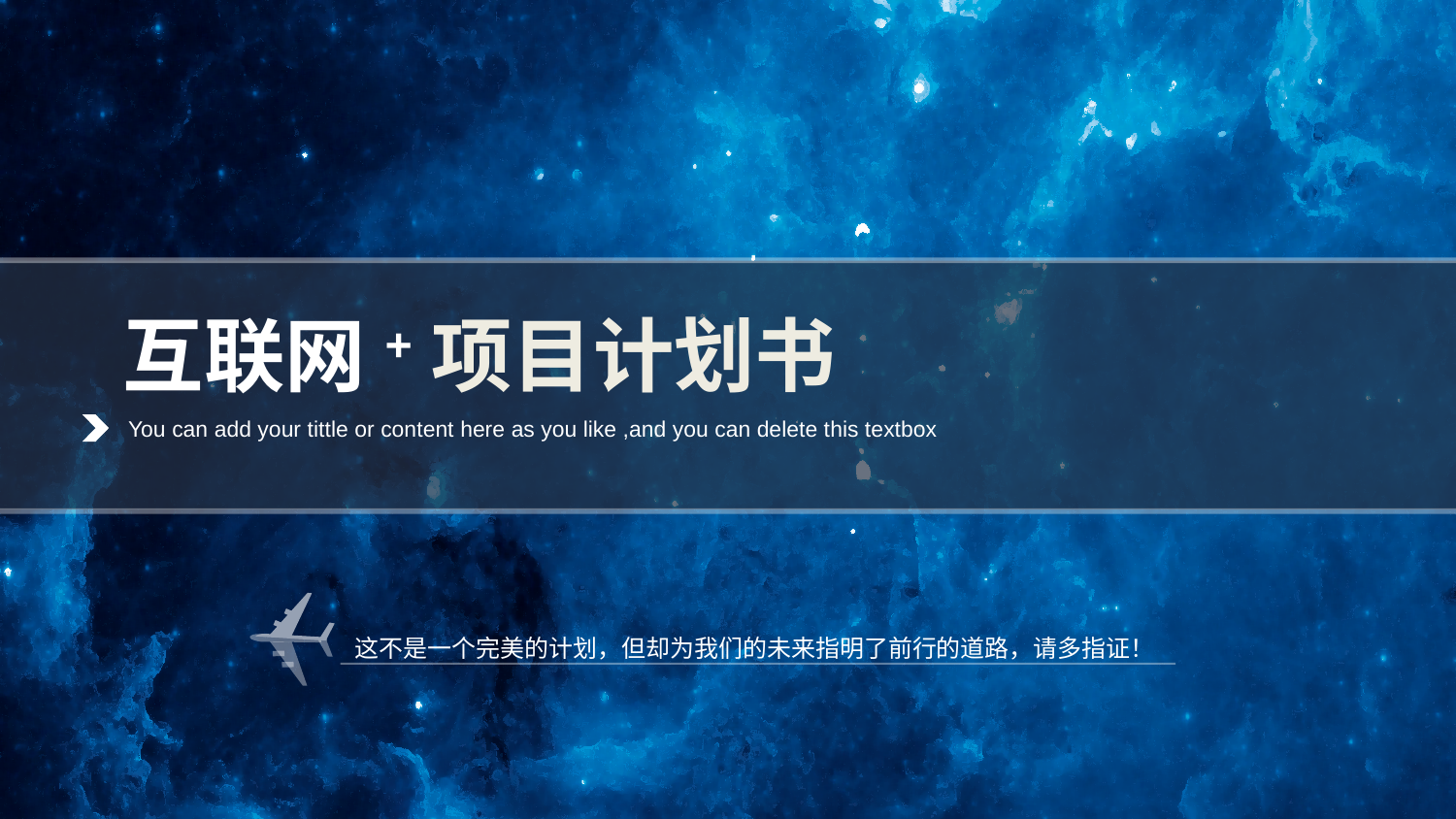

互联网+项目计划书
You can add your tittle or content here as you like ,and you can delete this textbox

这不是一个完美的计划，但却为我们的未来指明了前行的道路，请多指证！